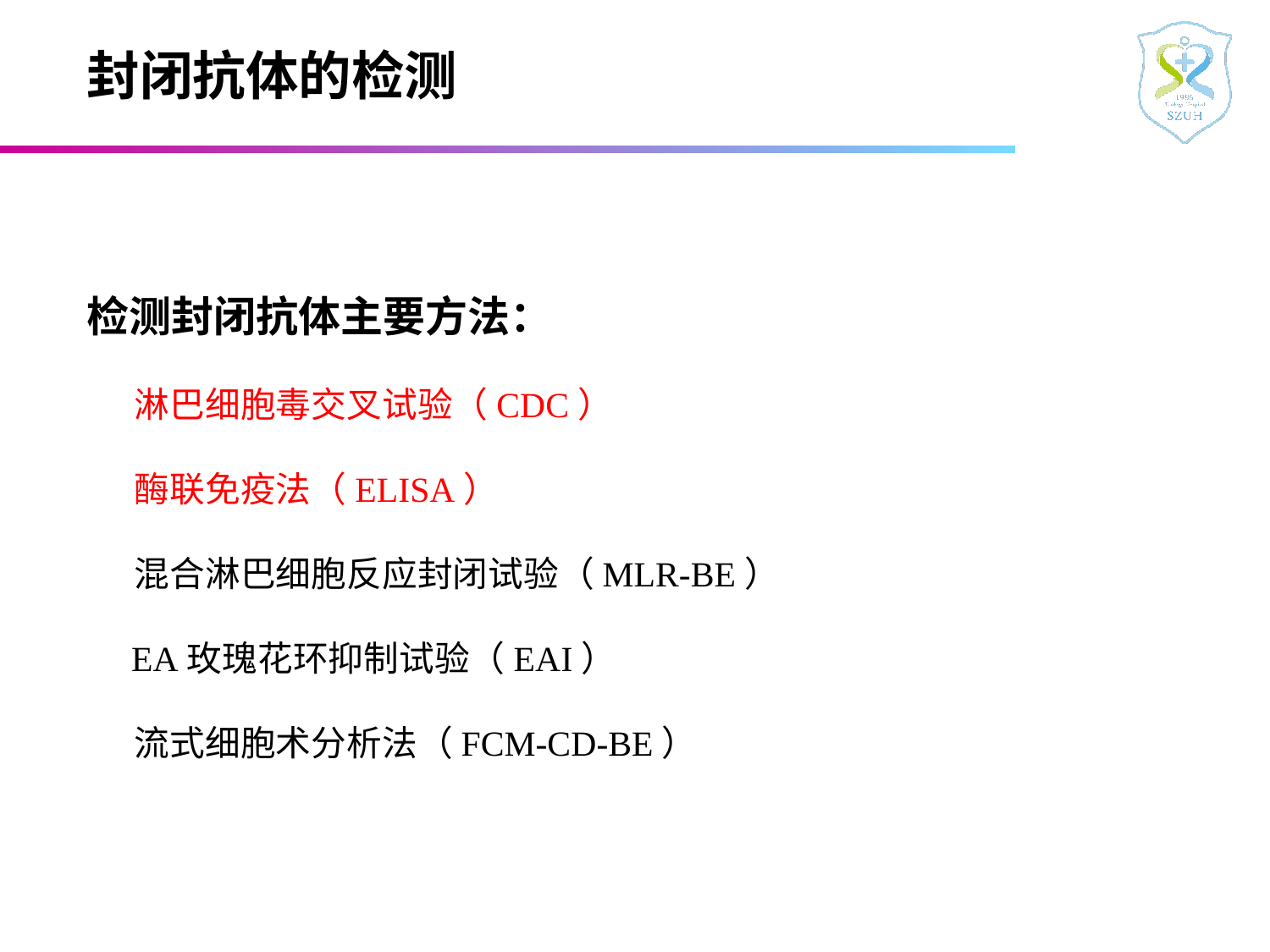

封闭抗体的检测
检测封闭抗体主要方法：
     淋巴细胞毒交叉试验（CDC）
     酶联免疫法（ELISA）
     混合淋巴细胞反应封闭试验（MLR-BE）
     EA玫瑰花环抑制试验（EAI）
     流式细胞术分析法（FCM-CD-BE）
9